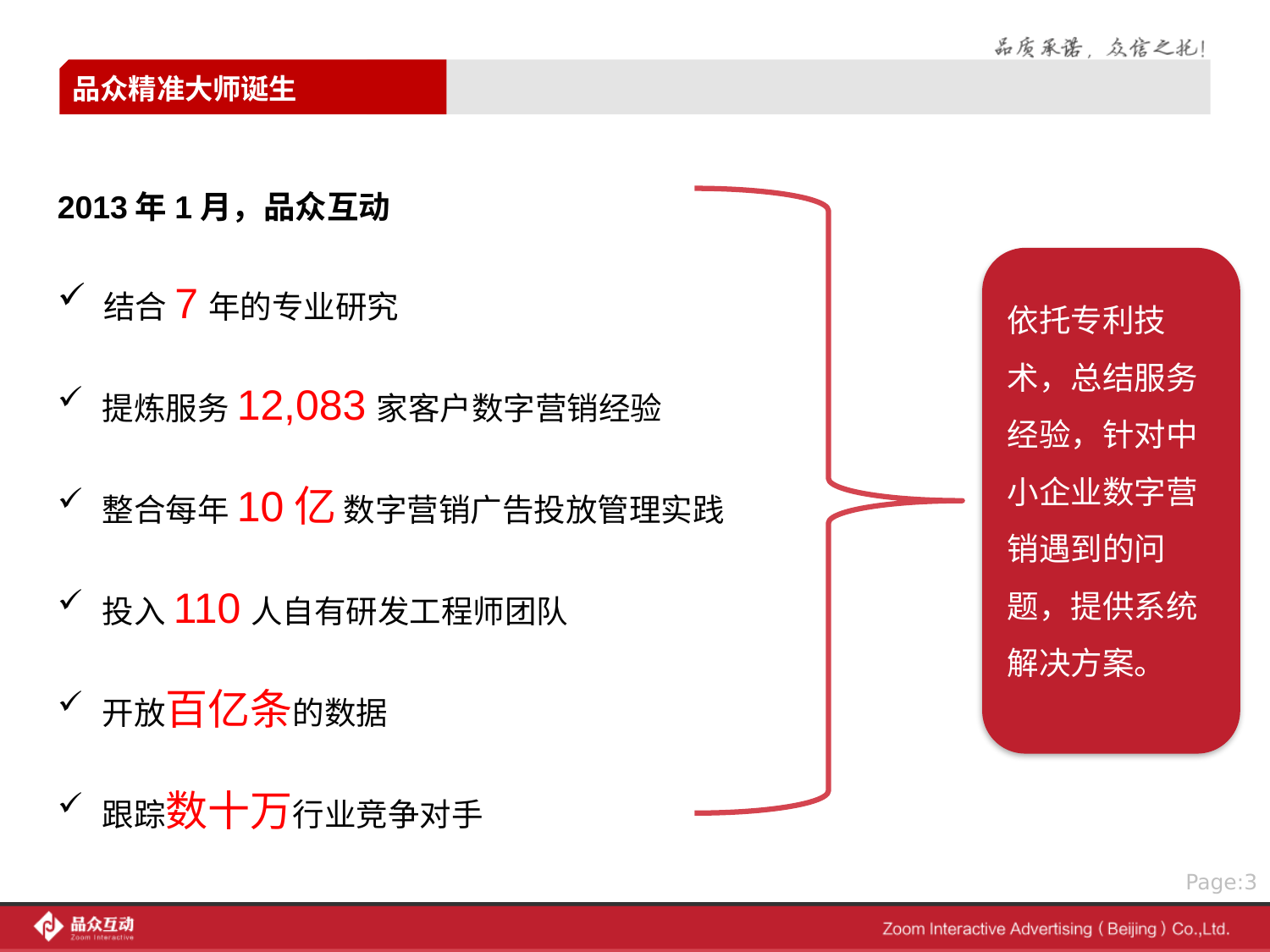

# 品众精准大师诞生
2013年1月，品众互动
 结合7年的专业研究
 提炼服务12,083家客户数字营销经验
 整合每年10亿 数字营销广告投放管理实践
 投入110人自有研发工程师团队
 开放百亿条的数据
 跟踪数十万行业竞争对手

依托专利技术，总结服务经验，针对中小企业数字营销遇到的问题，提供系统解决方案。